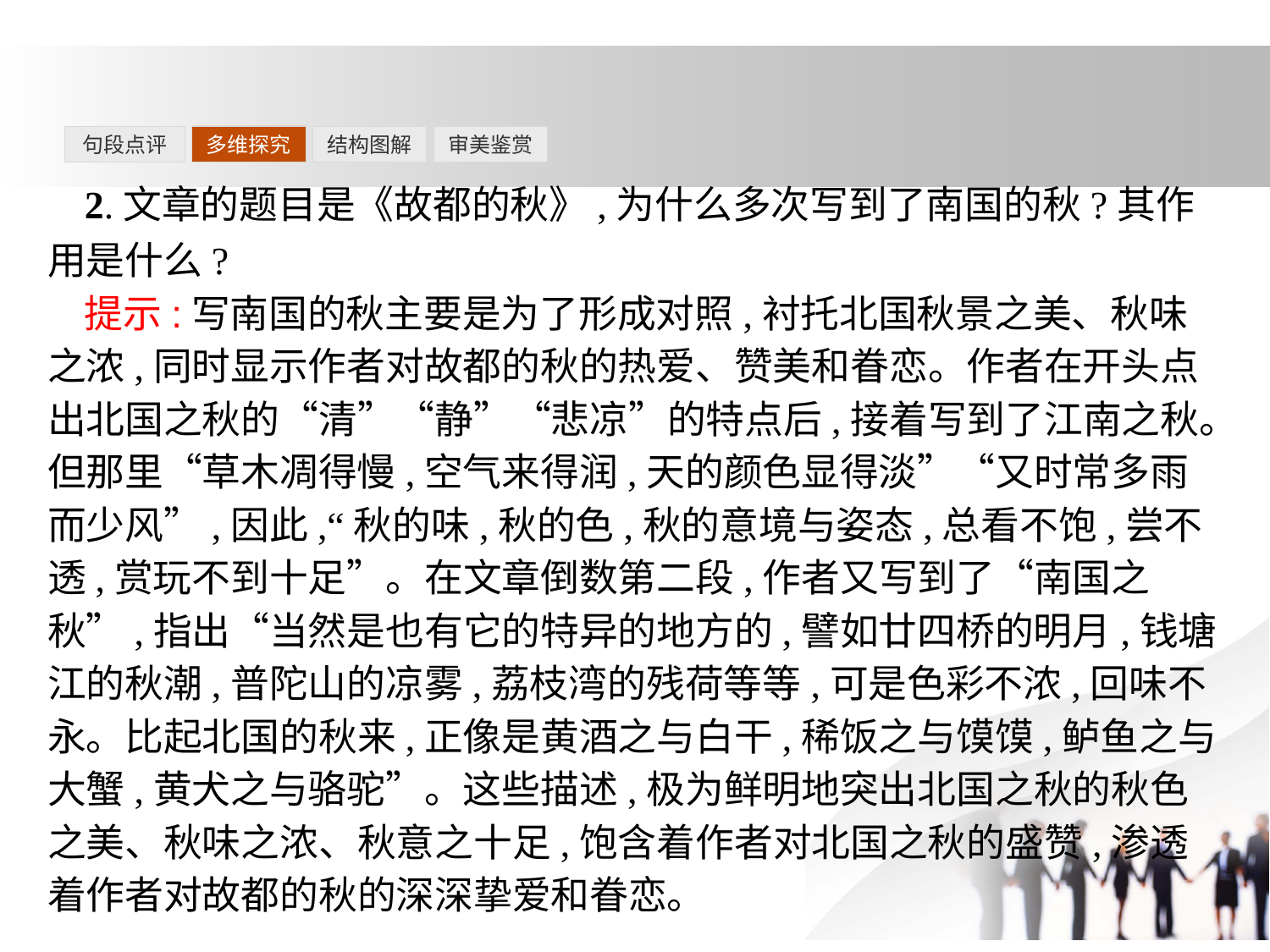

句段点评
多维探究
结构图解
审美鉴赏
2.文章的题目是《故都的秋》,为什么多次写到了南国的秋?其作用是什么?
提示:写南国的秋主要是为了形成对照,衬托北国秋景之美、秋味之浓,同时显示作者对故都的秋的热爱、赞美和眷恋。作者在开头点出北国之秋的“清”“静”“悲凉”的特点后,接着写到了江南之秋。但那里“草木凋得慢,空气来得润,天的颜色显得淡”“又时常多雨而少风”,因此,“秋的味,秋的色,秋的意境与姿态,总看不饱,尝不透,赏玩不到十足”。在文章倒数第二段,作者又写到了“南国之秋”,指出“当然是也有它的特异的地方的,譬如廿四桥的明月,钱塘江的秋潮,普陀山的凉雾,荔枝湾的残荷等等,可是色彩不浓,回味不永。比起北国的秋来,正像是黄酒之与白干,稀饭之与馍馍,鲈鱼之与大蟹,黄犬之与骆驼”。这些描述,极为鲜明地突出北国之秋的秋色之美、秋味之浓、秋意之十足,饱含着作者对北国之秋的盛赞,渗透着作者对故都的秋的深深挚爱和眷恋。